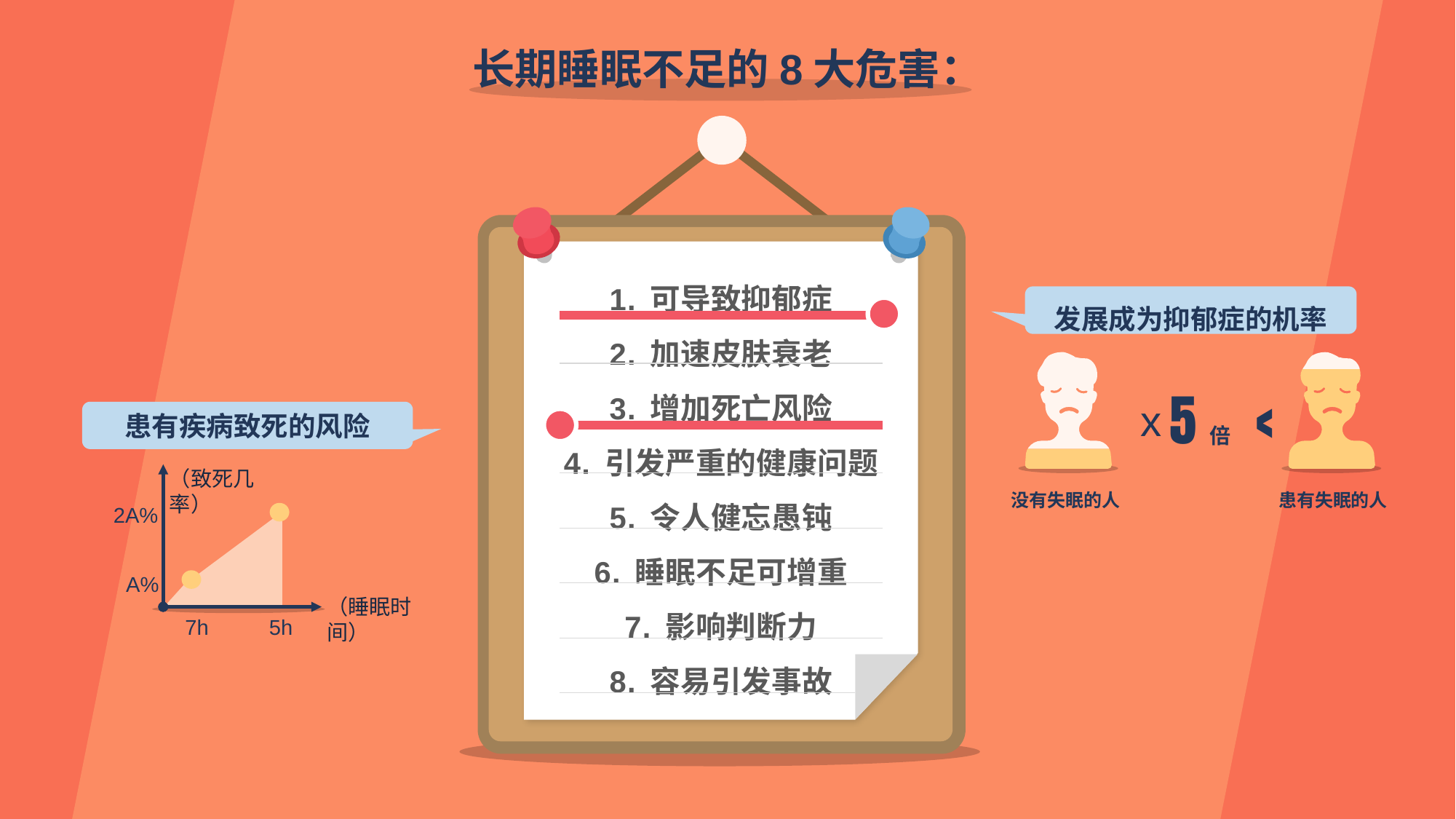

长期睡眠不足的8大危害：

可导致抑郁症
加速皮肤衰老
增加死亡风险
引发严重的健康问题
令人健忘愚钝
睡眠不足可增重
影响判断力
容易引发事故

发展成为抑郁症的机率

5倍 <
x
没有失眠的人
患有失眠的人
患有疾病致死的风险
（致死几率）
2A%

A%

（睡眠时间）

7h
5h